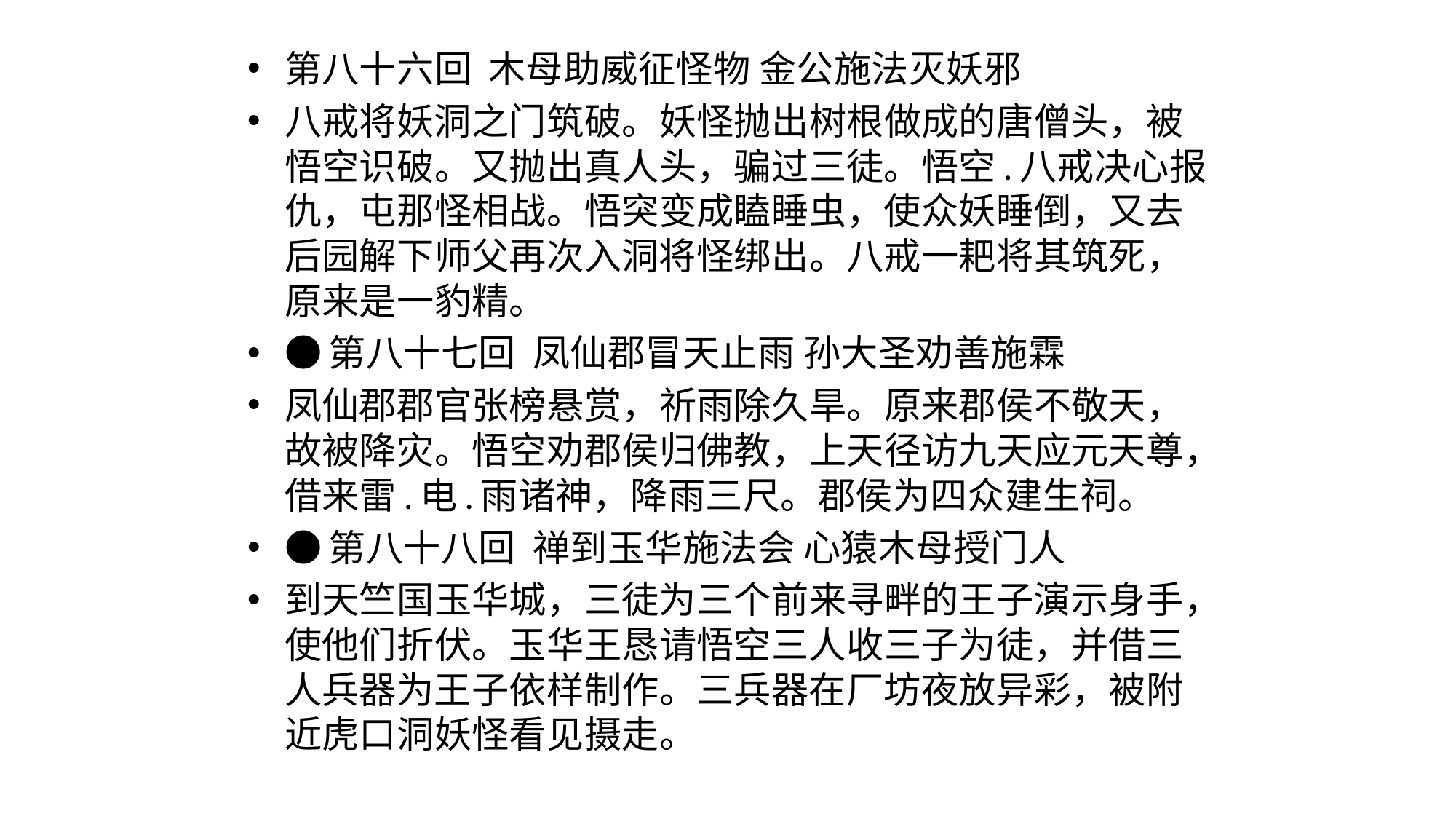

#
第八十六回  木母助威征怪物 金公施法灭妖邪
八戒将妖洞之门筑破。妖怪抛出树根做成的唐僧头，被悟空识破。又抛出真人头，骗过三徒。悟空.八戒决心报仇，屯那怪相战。悟突变成瞌睡虫，使众妖睡倒，又去后园解下师父再次入洞将怪绑出。八戒一耙将其筑死，原来是一豹精。
●第八十七回  凤仙郡冒天止雨 孙大圣劝善施霖
凤仙郡郡官张榜悬赏，祈雨除久旱。原来郡侯不敬天，故被降灾。悟空劝郡侯归佛教，上天径访九天应元天尊，借来雷.电.雨诸神，降雨三尺。郡侯为四众建生祠。
●第八十八回  禅到玉华施法会 心猿木母授门人
到天竺国玉华城，三徒为三个前来寻畔的王子演示身手，使他们折伏。玉华王恳请悟空三人收三子为徒，并借三人兵器为王子依样制作。三兵器在厂坊夜放异彩，被附近虎口洞妖怪看见摄走。